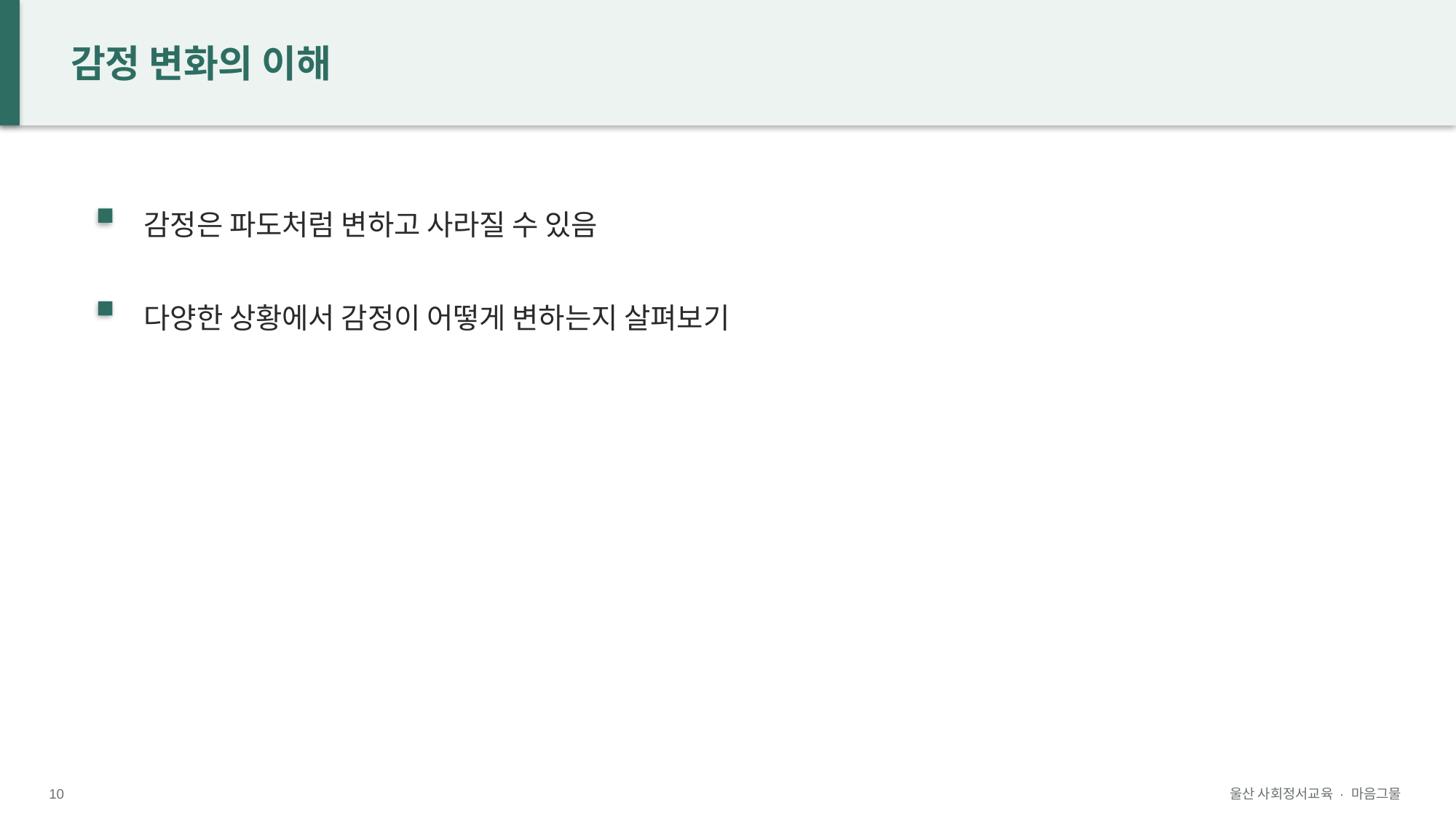

감정 변화의 이해
감정은 파도처럼 변하고 사라질 수 있음

다양한 상황에서 감정이 어떻게 변하는지 살펴보기

10
울산 사회정서교육 · 마음그물